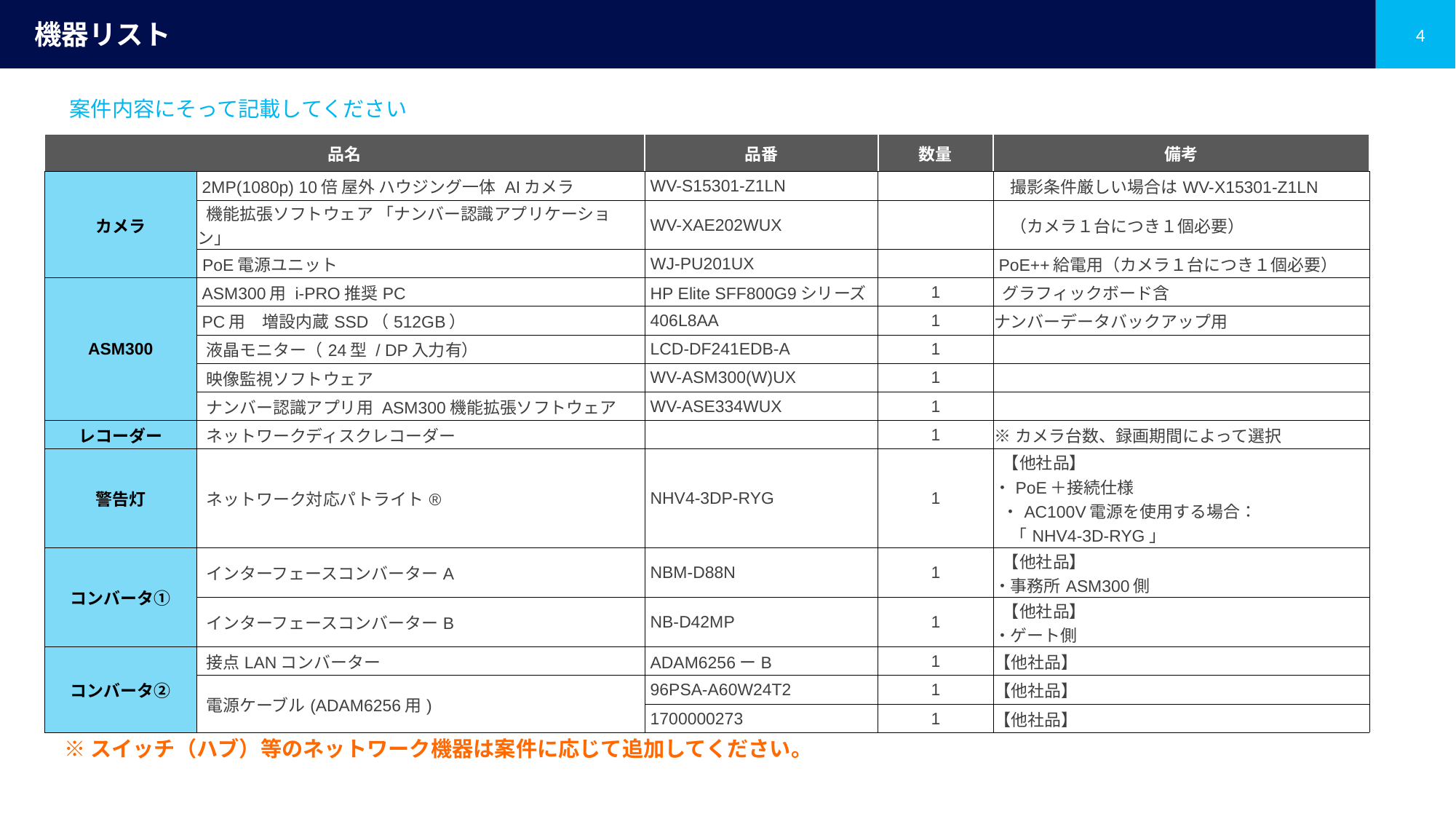

# 機器リスト
案件内容にそって記載してください
| 品名 |  | 品番 | 数量 | 備考 |
| --- | --- | --- | --- | --- |
| カメラ | 2MP(1080p) 10倍 屋外 ハウジング一体 AIカメラ | WV-S15301-Z1LN |  | 撮影条件厳しい場合はWV-X15301-Z1LN |
|  | 機能拡張ソフトウェア 「ナンバー認識アプリケーション」 | WV-XAE202WUX |  | （カメラ１台につき１個必要） |
|  | PoE電源ユニット | WJ-PU201UX |  | PoE++給電用（カメラ１台につき１個必要） |
| ASM300 | ASM300用 i-PRO推奨PC | HP Elite SFF800G9シリーズ | 1 | グラフィックボード含 |
|  | PC用　増設内蔵SSD（512GB） | 406L8AA | 1 | ナンバーデータバックアップ用 |
|  | 液晶モニター（24型 / DP入力有） | LCD-DF241EDB-A | 1 |  |
|  | 映像監視ソフトウェア | WV-ASM300(W)UX | 1 |  |
|  | ナンバー認識アプリ用 ASM300機能拡張ソフトウェア | WV-ASE334WUX | 1 |  |
| レコーダー | ネットワークディスクレコーダー |  | 1 | ※カメラ台数、録画期間によって選択 |
| 警告灯 | ネットワーク対応パトライト® | NHV4-3DP-RYG | 1 | 【他社品】 ・PoE＋接続仕様 ・AC100V電源を使用する場合： 　「NHV4-3D-RYG」 |
| コンバータ① | インターフェースコンバーターA | NBM-D88N | 1 | 【他社品】 ・事務所ASM300側 |
|  | インターフェースコンバーターB | NB-D42MP | 1 | 【他社品】 ・ゲート側 |
| コンバータ② | 接点LANコンバーター | ADAM6256ーB | 1 | 【他社品】 |
|  | 電源ケーブル(ADAM6256用) | 96PSA-A60W24T2 | 1 | 【他社品】 |
|  |  | 1700000273 | 1 | 【他社品】 |
※スイッチ（ハブ）等のネットワーク機器は案件に応じて追加してください。